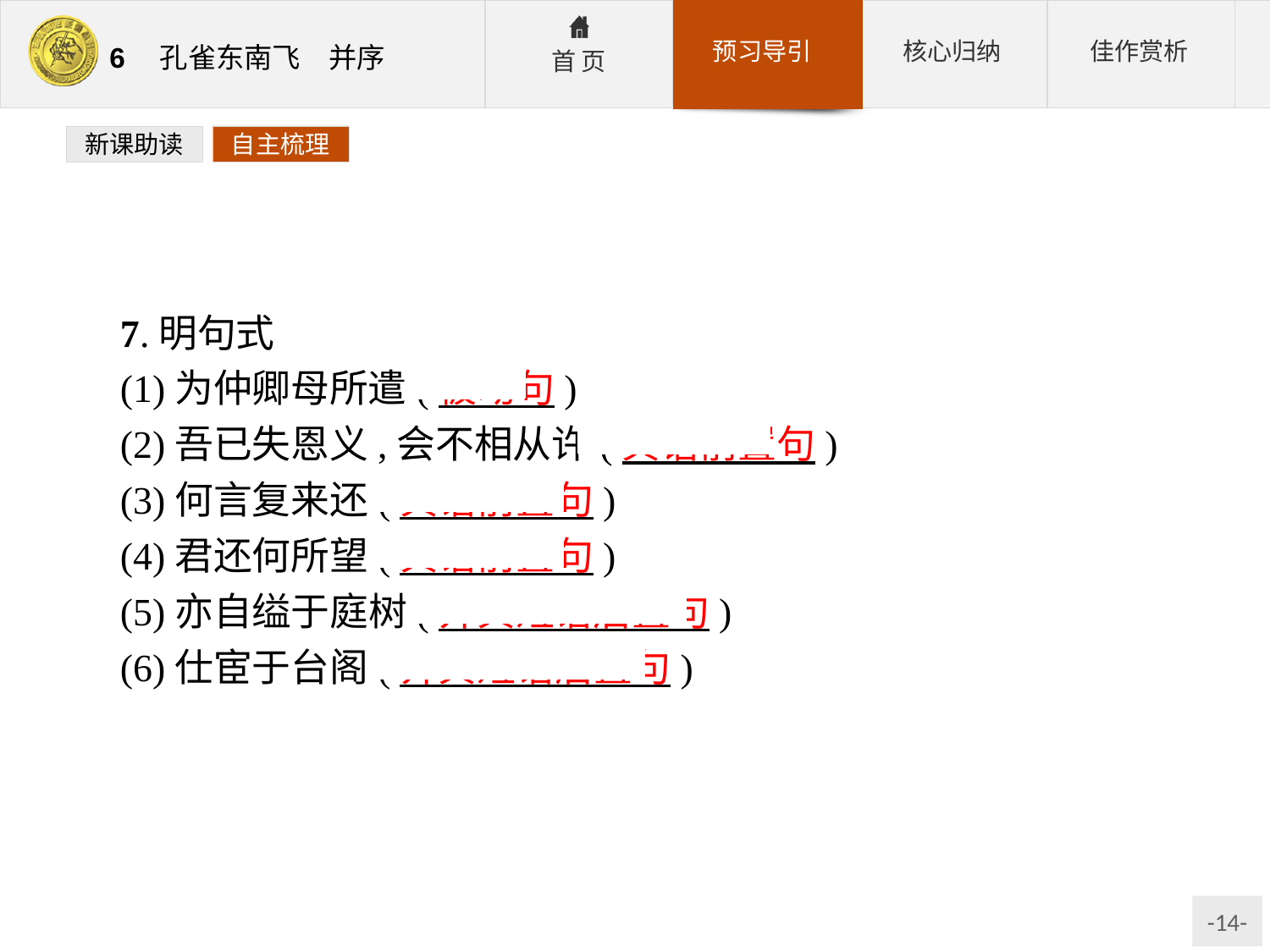

新课助读
自主梳理
7.明句式
(1)为仲卿母所遣(被动句)
(2)吾已失恩义,会不相从许(宾语前置句)
(3)何言复来还(宾语前置句)
(4)君还何所望(宾语前置句)
(5)亦自缢于庭树(介宾短语后置句)
(6)仕宦于台阁(介宾短语后置句)